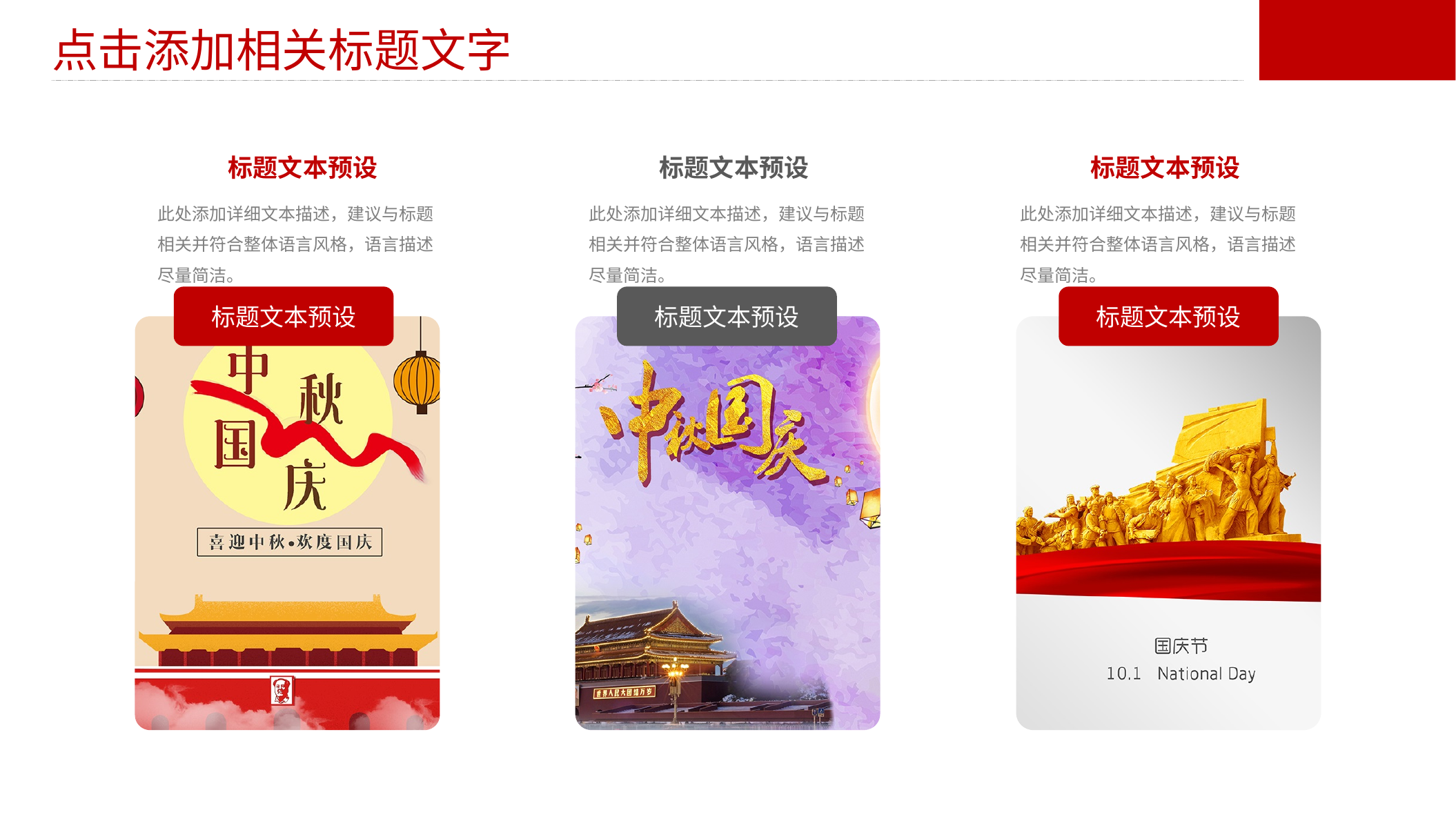

点击添加相关标题文字
标题文本预设
标题文本预设
标题文本预设
此处添加详细文本描述，建议与标题相关并符合整体语言风格，语言描述尽量简洁。
此处添加详细文本描述，建议与标题相关并符合整体语言风格，语言描述尽量简洁。
此处添加详细文本描述，建议与标题相关并符合整体语言风格，语言描述尽量简洁。
标题文本预设
标题文本预设
标题文本预设